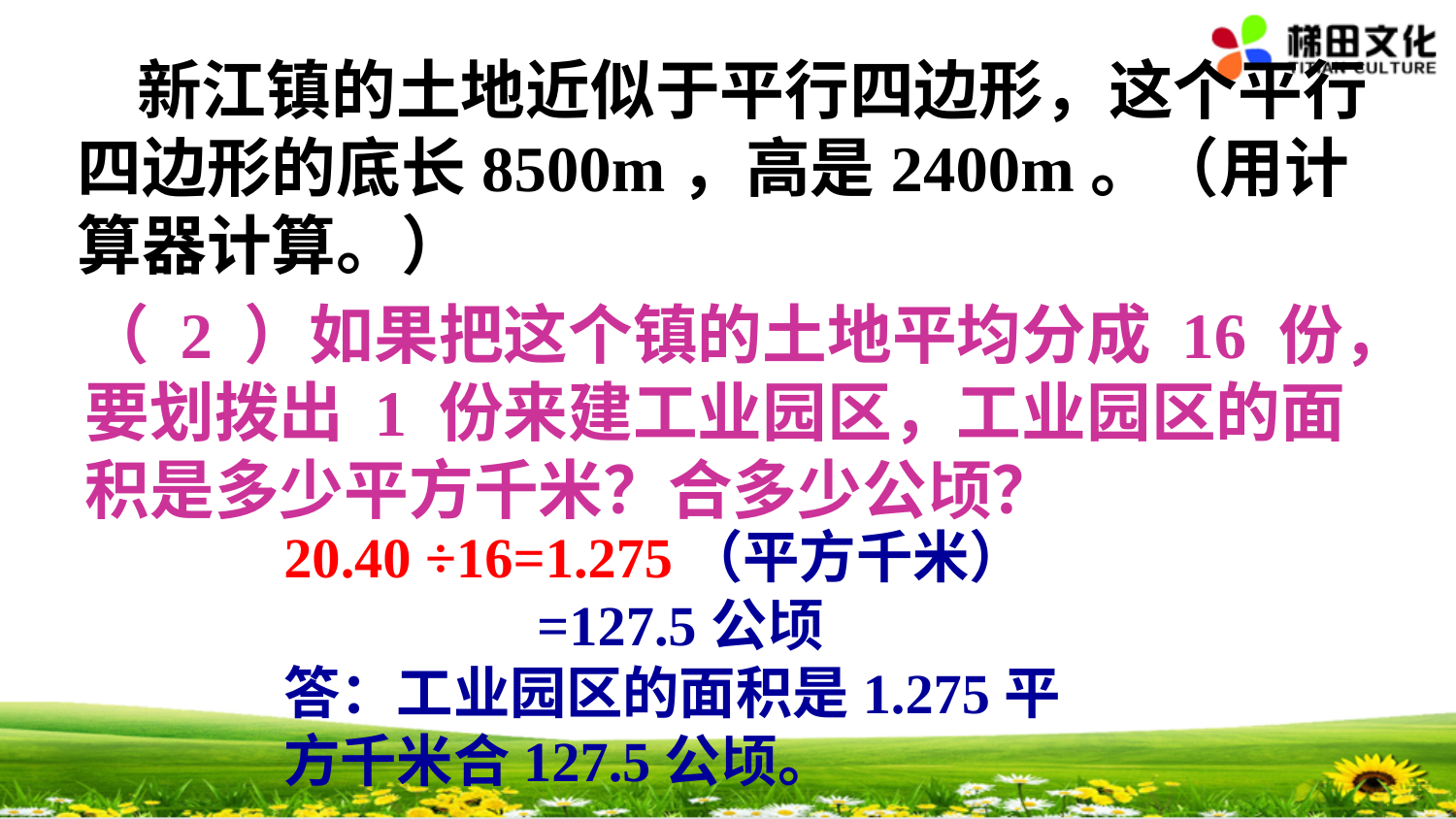

新江镇的土地近似于平行四边形，这个平行四边形的底长8500m，高是2400m。（用计算器计算。）
（ 2 ）如果把这个镇的土地平均分成 16 份，要划拨出 1 份来建工业园区，工业园区的面积是多少平方千米？合多少公顷？
20.40 ÷16=1.275（平方千米）
                  =127.5公顷
答：工业园区的面积是1.275平方千米合127.5公顷。